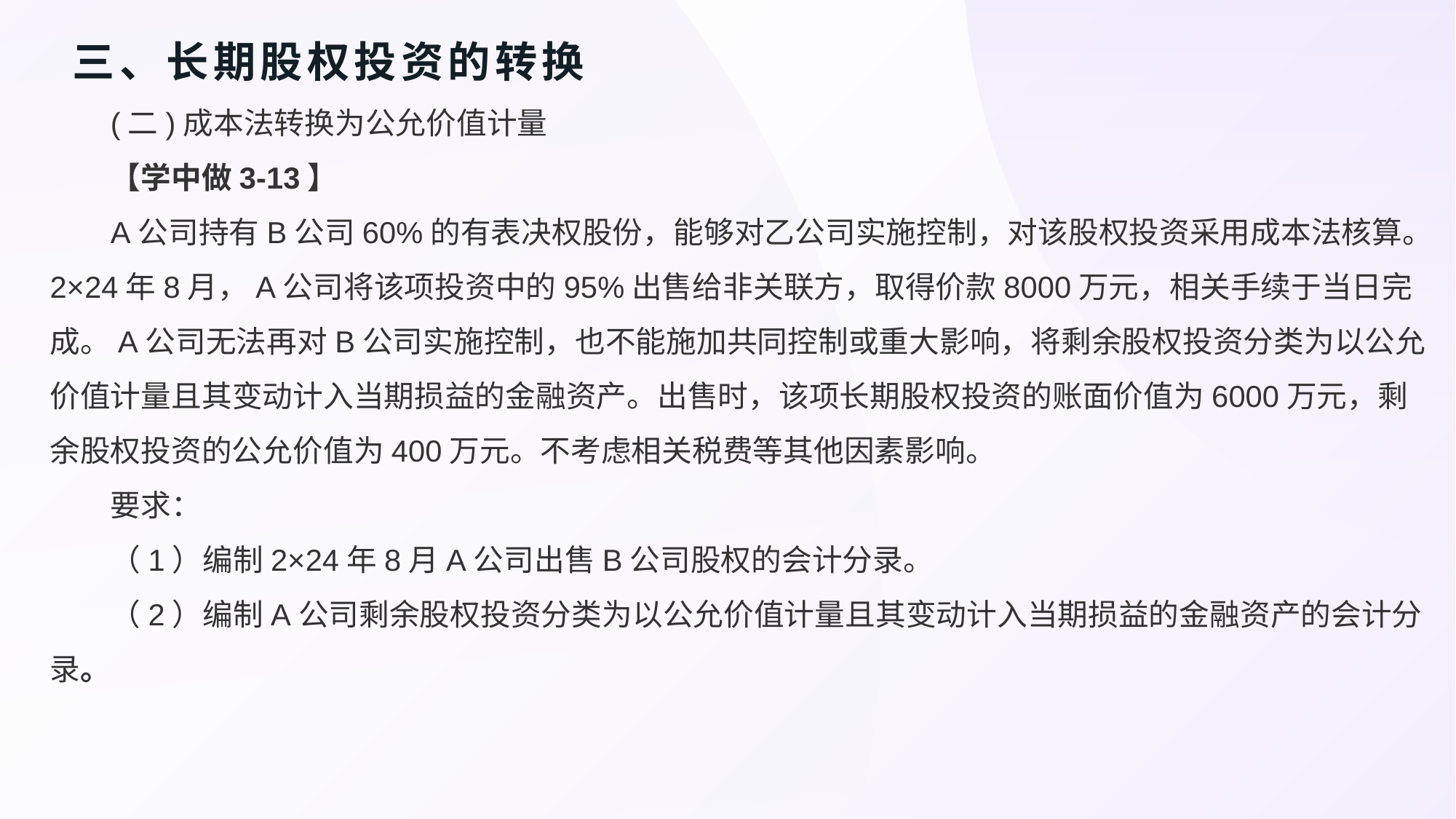

# 三、长期股权投资的转换
(二)成本法转换为公允价值计量
【学中做3-13】
A公司持有B公司60%的有表决权股份，能够对乙公司实施控制，对该股权投资采用成本法核算。2×24年8月，A公司将该项投资中的95%出售给非关联方，取得价款8000万元，相关手续于当日完成。A公司无法再对B公司实施控制，也不能施加共同控制或重大影响，将剩余股权投资分类为以公允价值计量且其变动计入当期损益的金融资产。出售时，该项长期股权投资的账面价值为6000万元，剩余股权投资的公允价值为400万元。不考虑相关税费等其他因素影响。
要求：
（1）编制2×24年8月A公司出售B公司股权的会计分录。
（2）编制A公司剩余股权投资分类为以公允价值计量且其变动计入当期损益的金融资产的会计分录。